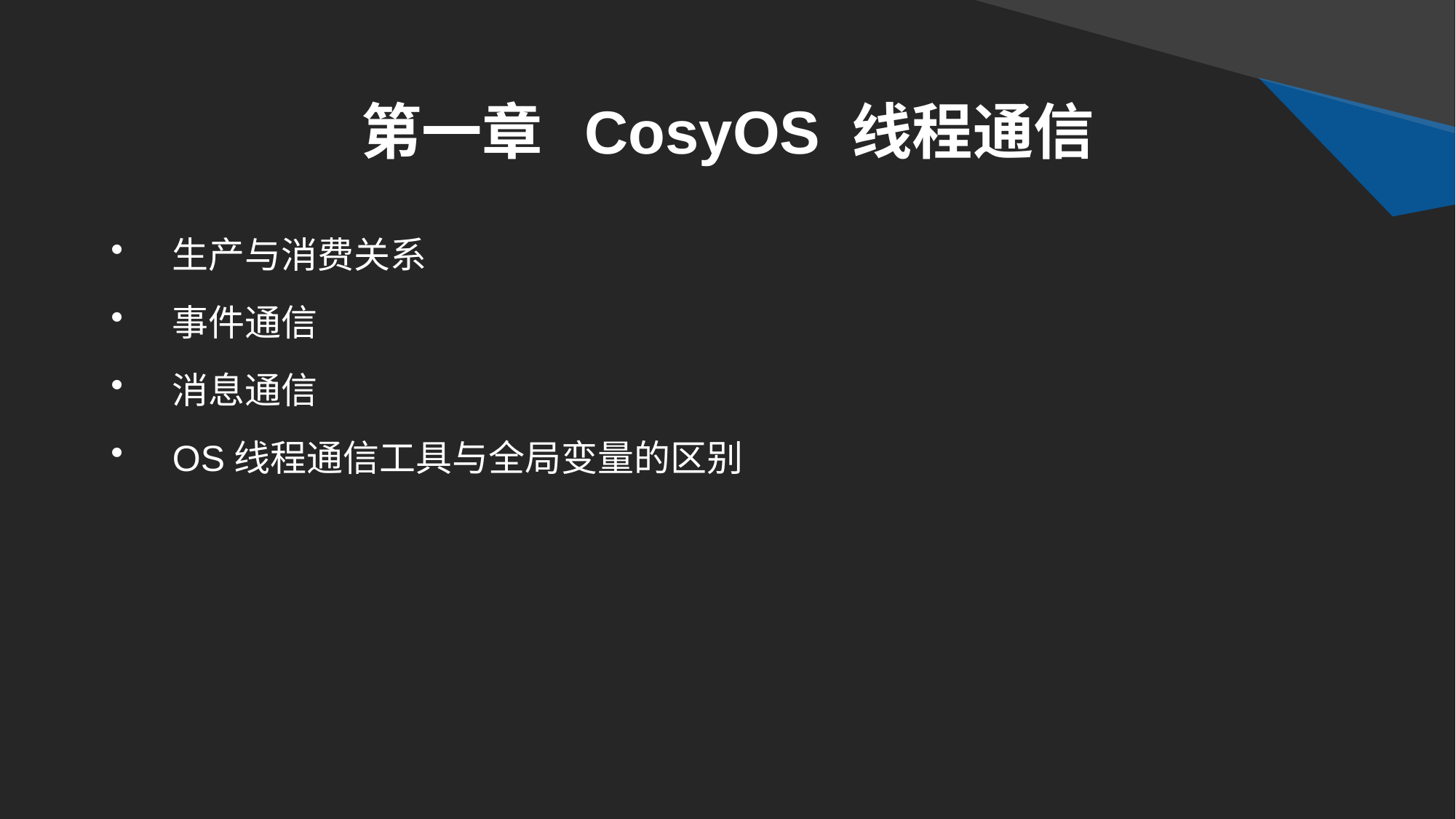

# 第一章  CosyOS 线程通信
生产与消费关系
事件通信
消息通信
OS线程通信工具与全局变量的区别